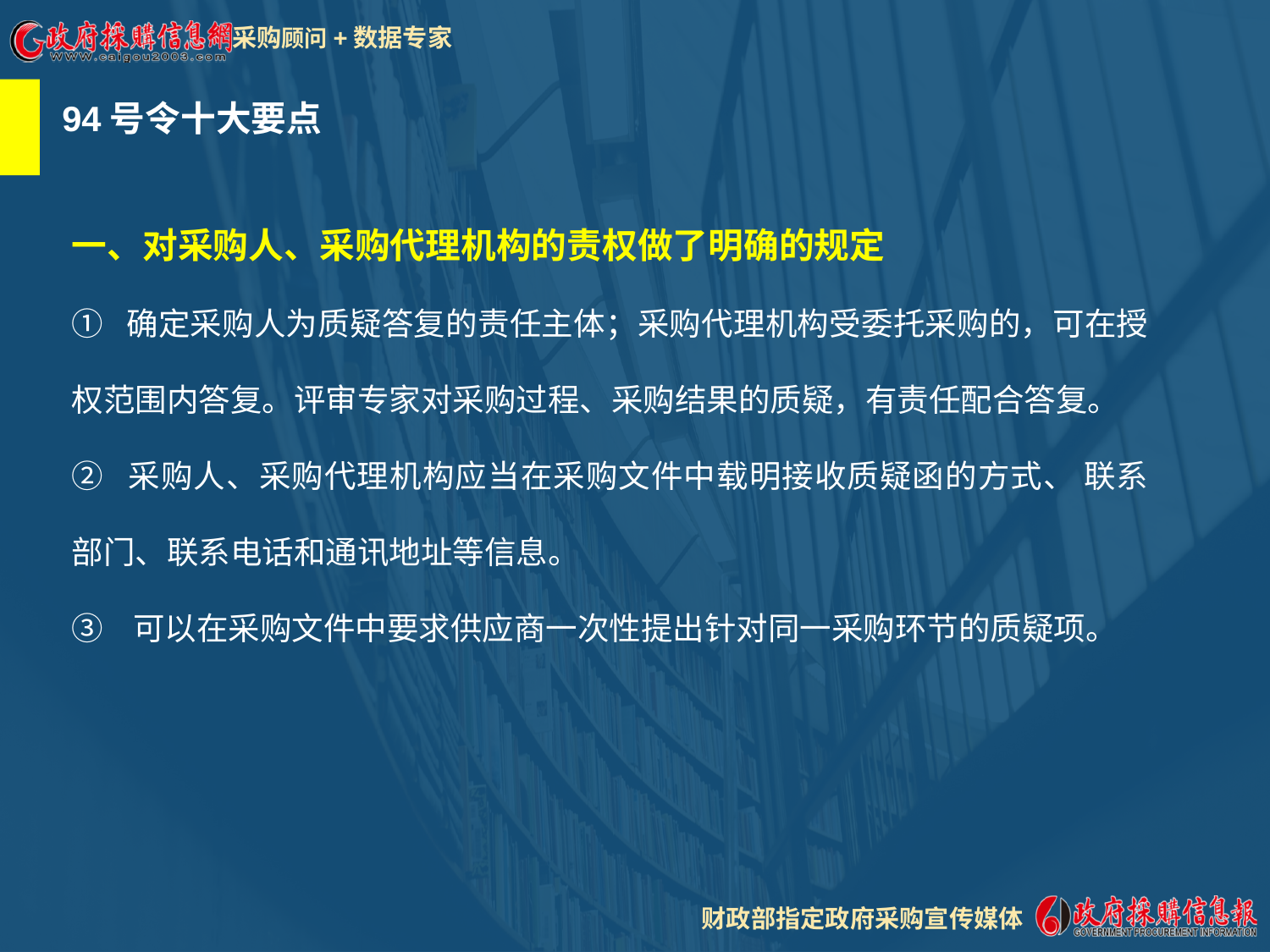

94号令十大要点
一、对采购人、采购代理机构的责权做了明确的规定
①  确定采购人为质疑答复的责任主体；采购代理机构受委托采购的，可在授权范围内答复。评审专家对采购过程、采购结果的质疑，有责任配合答复。
②  采购人、采购代理机构应当在采购文件中载明接收质疑函的方式、 联系部门、联系电话和通讯地址等信息。
③   可以在采购文件中要求供应商一次性提出针对同一采购环节的质疑项。